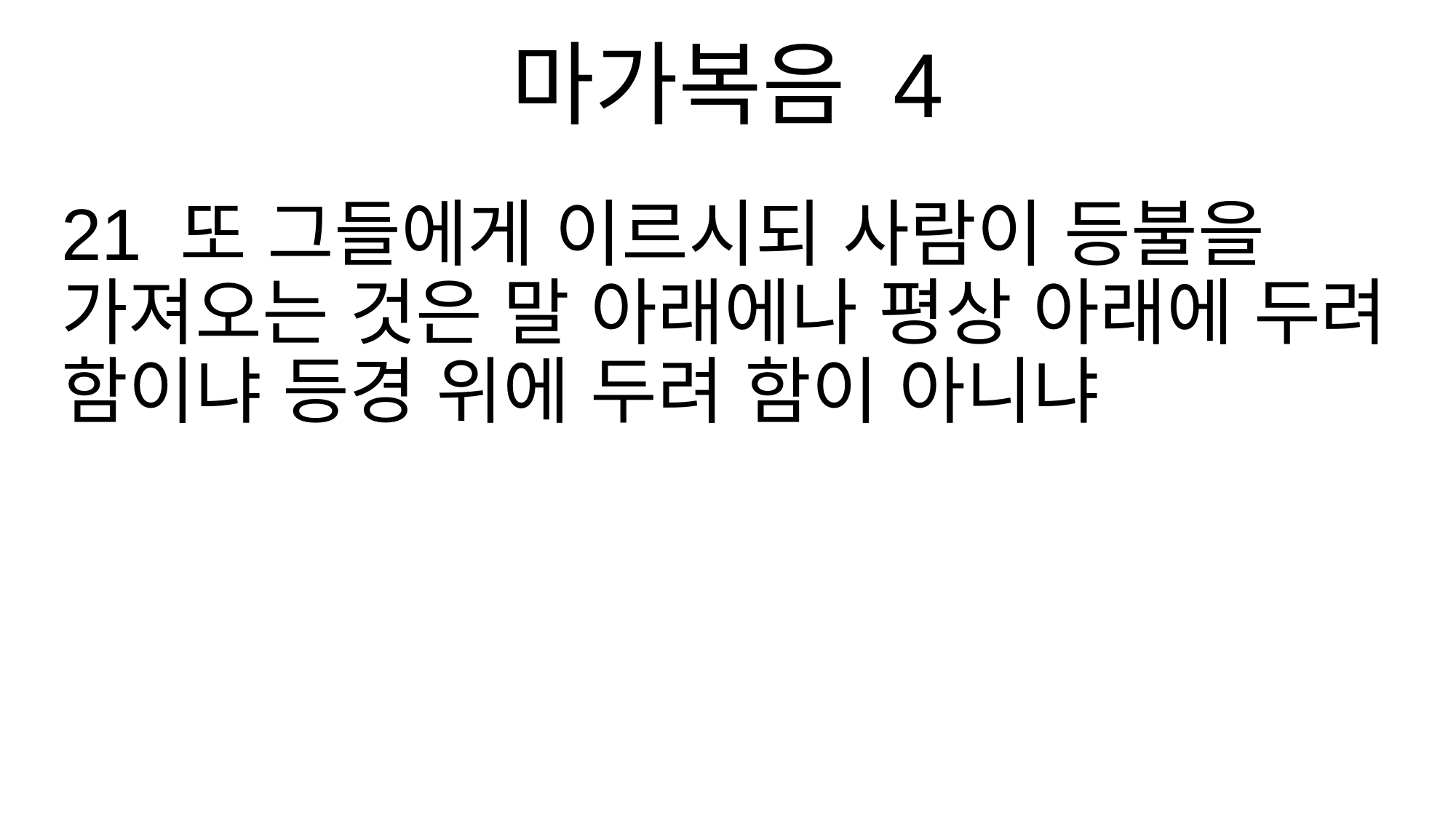

마가복음 4
21 또 그들에게 이르시되 사람이 등불을 가져오는 것은 말 아래에나 평상 아래에 두려 함이냐 등경 위에 두려 함이 아니냐